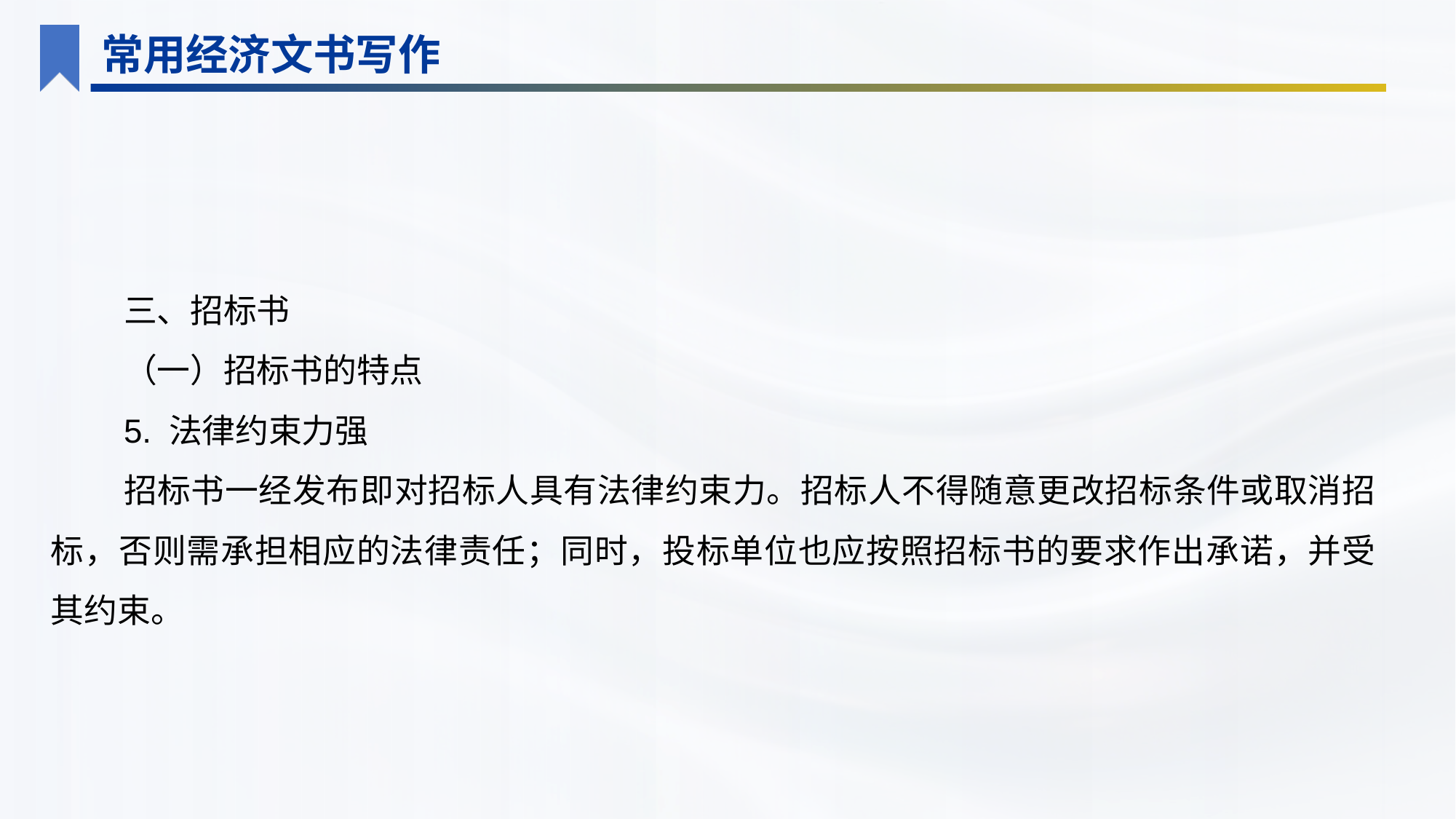

常用经济文书写作
三、招标书
（一）招标书的特点
5. 法律约束力强
招标书一经发布即对招标人具有法律约束力。招标人不得随意更改招标条件或取消招标，否则需承担相应的法律责任；同时，投标单位也应按照招标书的要求作出承诺，并受其约束。